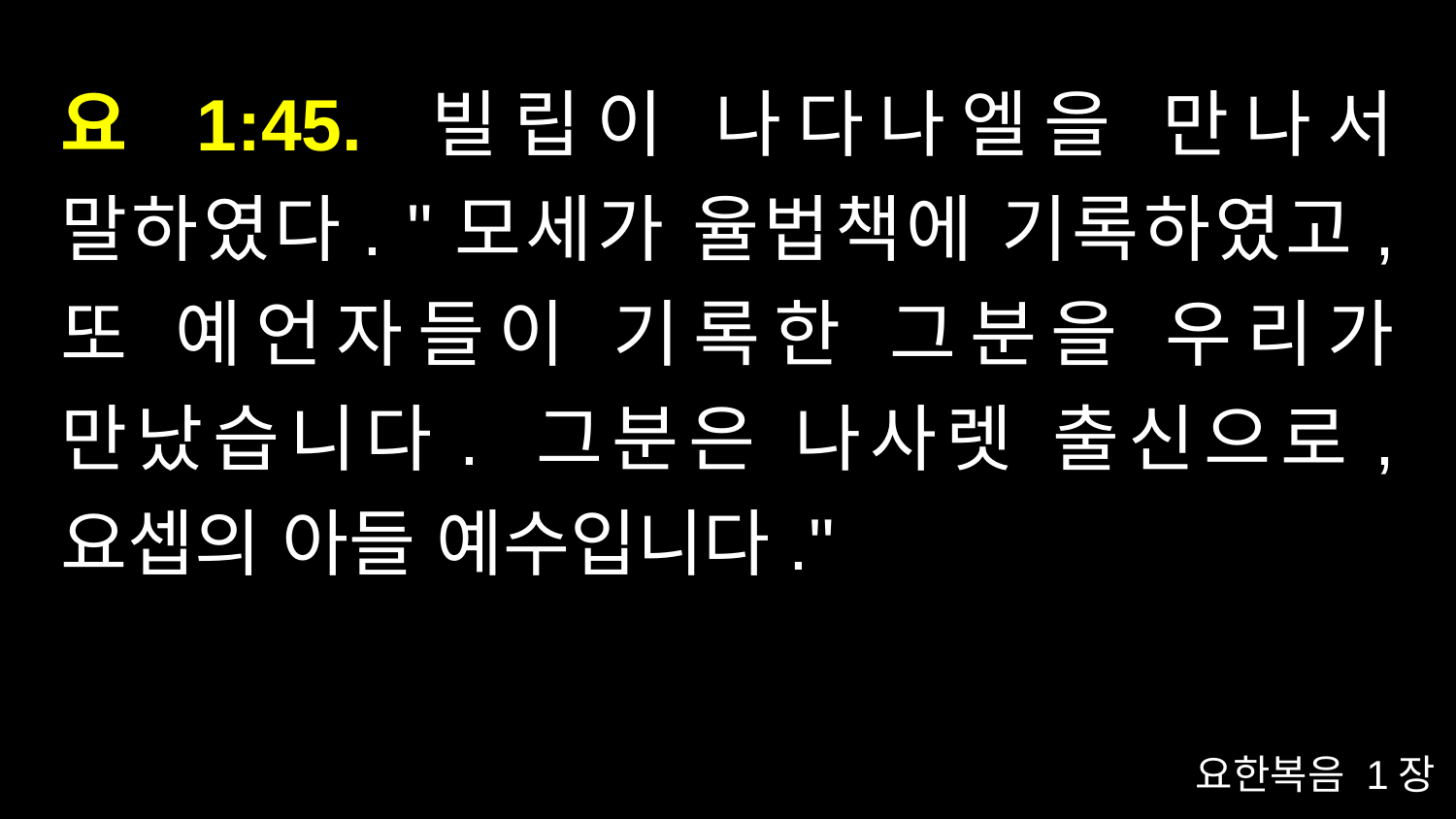

# 요 1:45. 빌립이 나다나엘을 만나서 말하였다. "모세가 율법책에 기록하였고, 또 예언자들이 기록한 그분을 우리가 만났습니다. 그분은 나사렛 출신으로, 요셉의 아들 예수입니다."
요한복음 1장